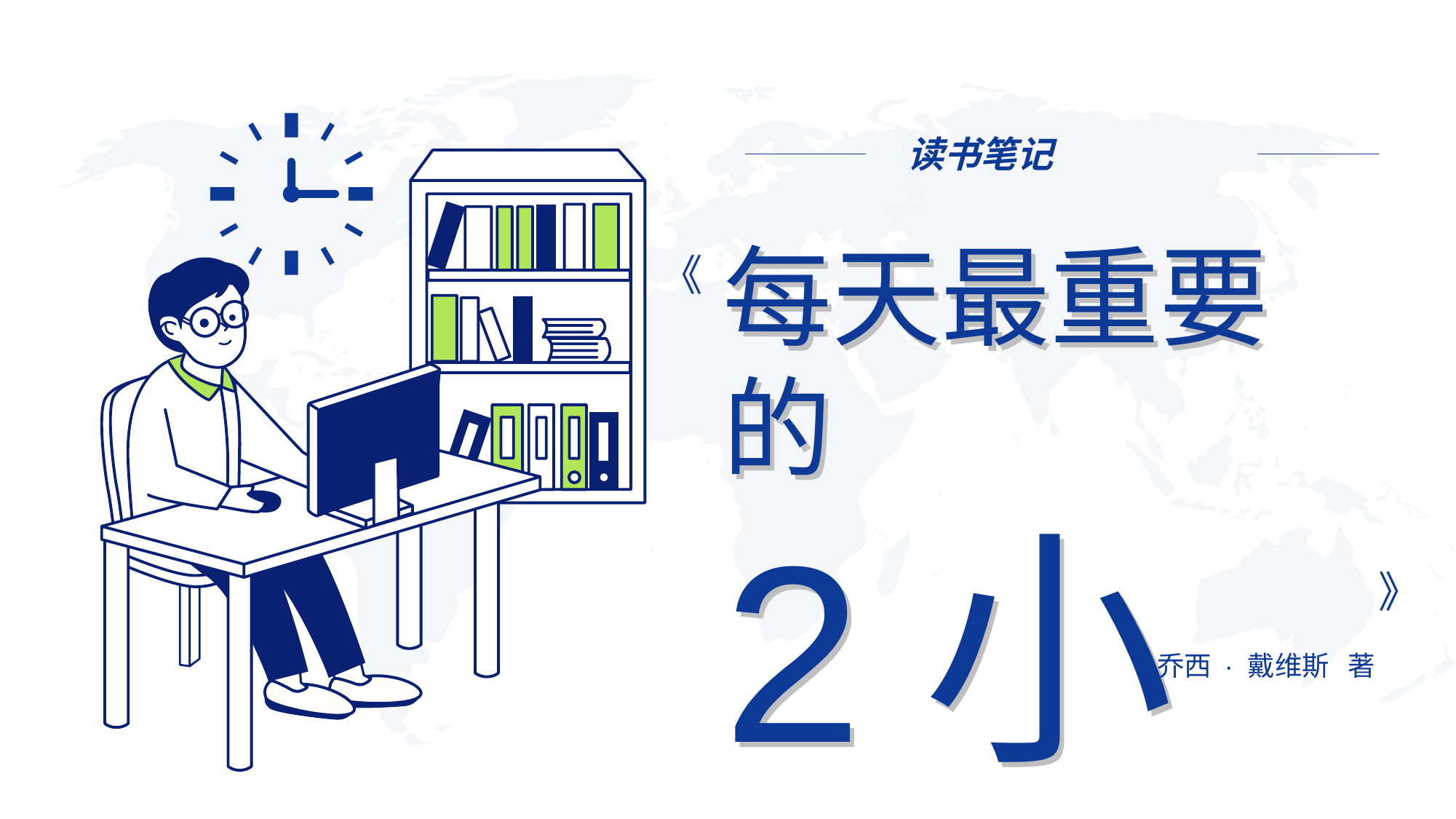

读书笔记

每天最重要的
2小时
每天最重要的
2小时
《

》
乔西 · 戴维斯   著